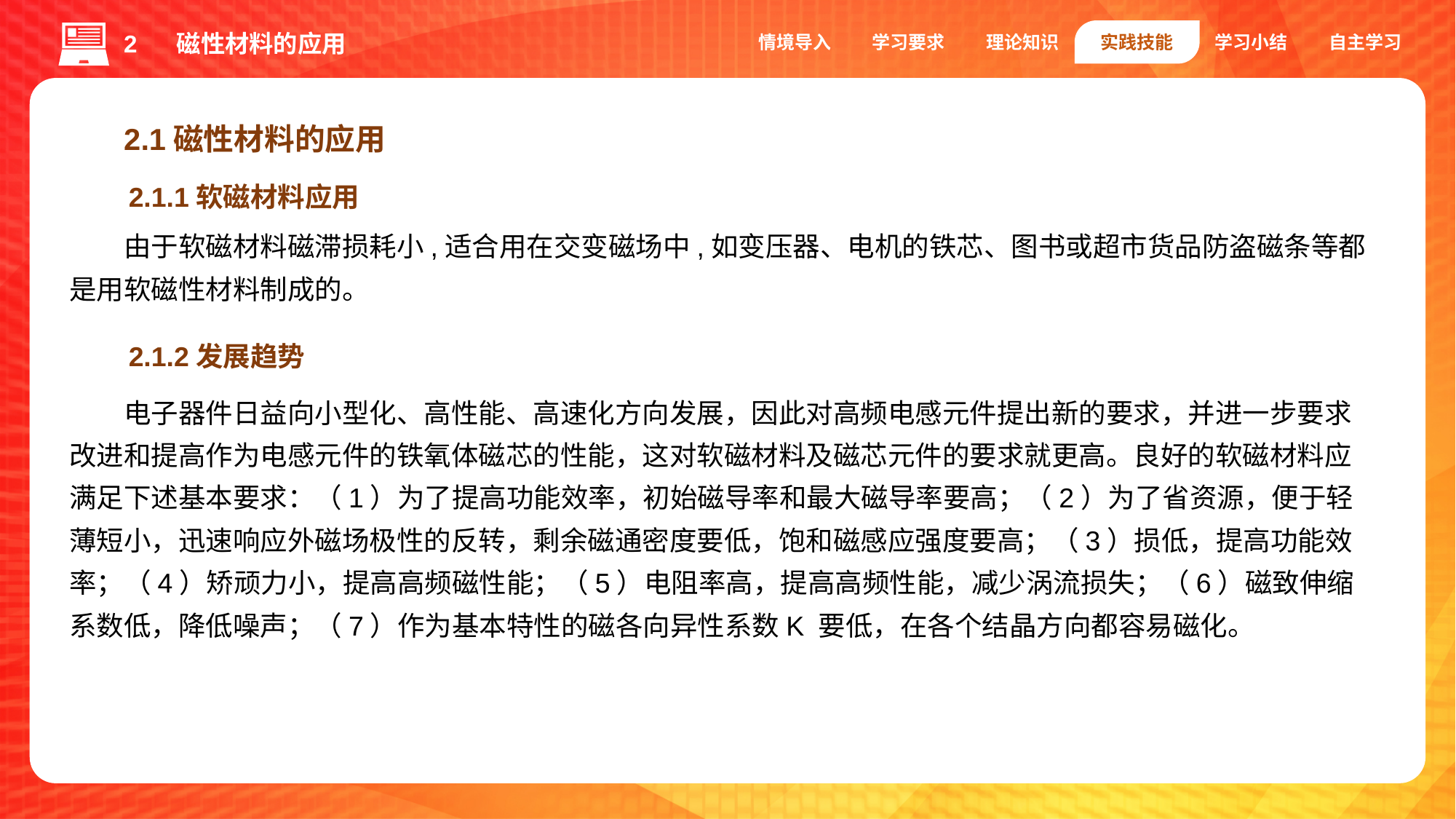

情境导入
学习要求
理论知识
实践技能
学习小结
自主学习

2     磁性材料的应用
2.1磁性材料的应用
2.1.1软磁材料应用
由于软磁材料磁滞损耗小,适合用在交变磁场中,如变压器、电机的铁芯、图书或超市货品防盗磁条等都是用软磁性材料制成的。
2.1.2发展趋势
电子器件日益向小型化、高性能、高速化方向发展，因此对高频电感元件提出新的要求，并进一步要求改进和提高作为电感元件的铁氧体磁芯的性能，这对软磁材料及磁芯元件的要求就更高。良好的软磁材料应满足下述基本要求：（1）为了提高功能效率，初始磁导率和最大磁导率要高；（2）为了省资源，便于轻薄短小，迅速响应外磁场极性的反转，剩余磁通密度要低，饱和磁感应强度要高；（3）损低，提高功能效率；（4）矫顽力小，提高高频磁性能；（5）电阻率高，提高高频性能，减少涡流损失；（6）磁致伸缩系数低，降低噪声；（7）作为基本特性的磁各向异性系数K 要低，在各个结晶方向都容易磁化。